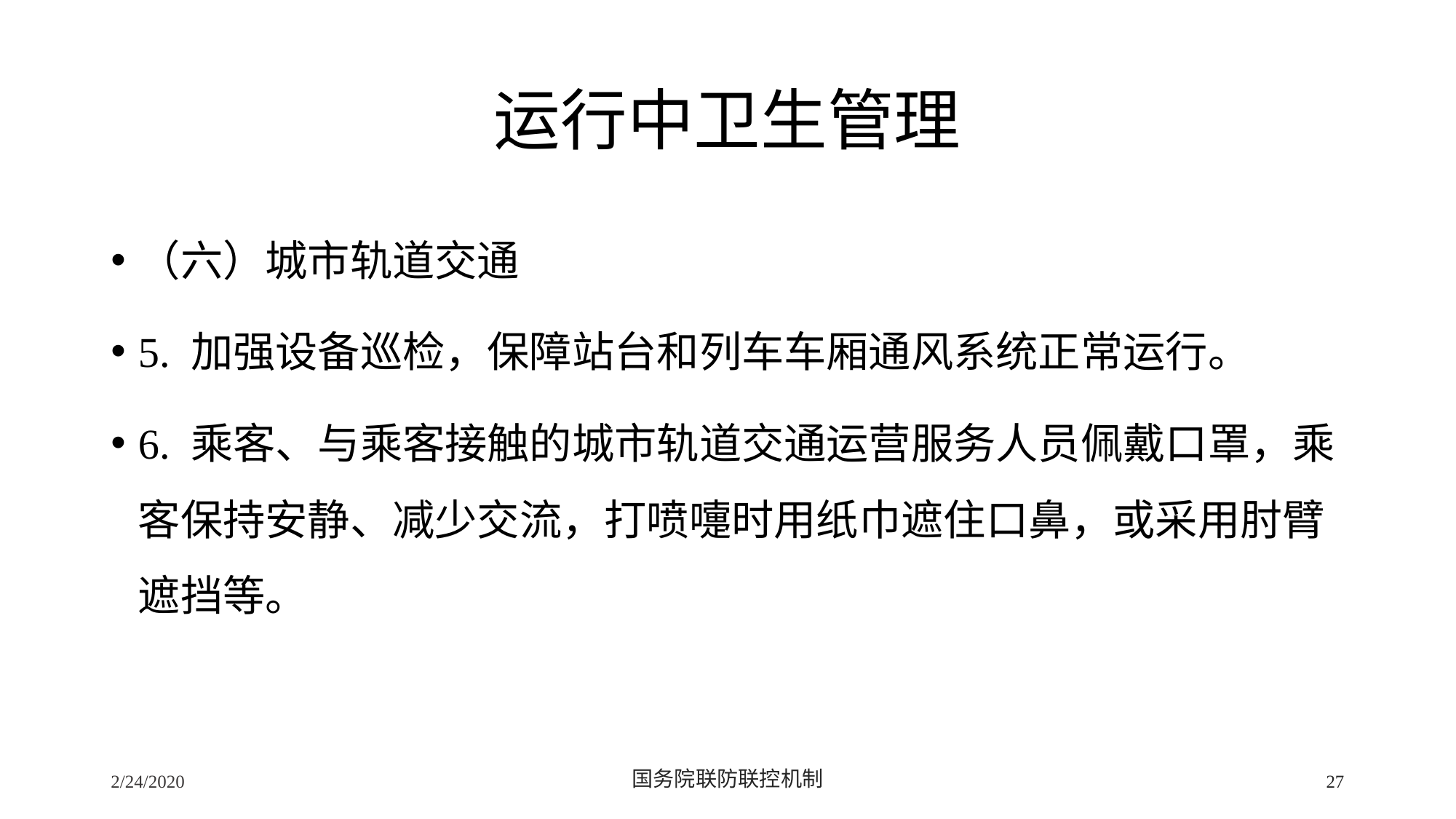

# 运行中卫生管理
（六）城市轨道交通
5. 加强设备巡检，保障站台和列车车厢通风系统正常运行。
6. 乘客、与乘客接触的城市轨道交通运营服务人员佩戴口罩，乘客保持安静、减少交流，打喷嚏时用纸巾遮住口鼻，或采用肘臂遮挡等。
2/24/2020
国务院联防联控机制
27